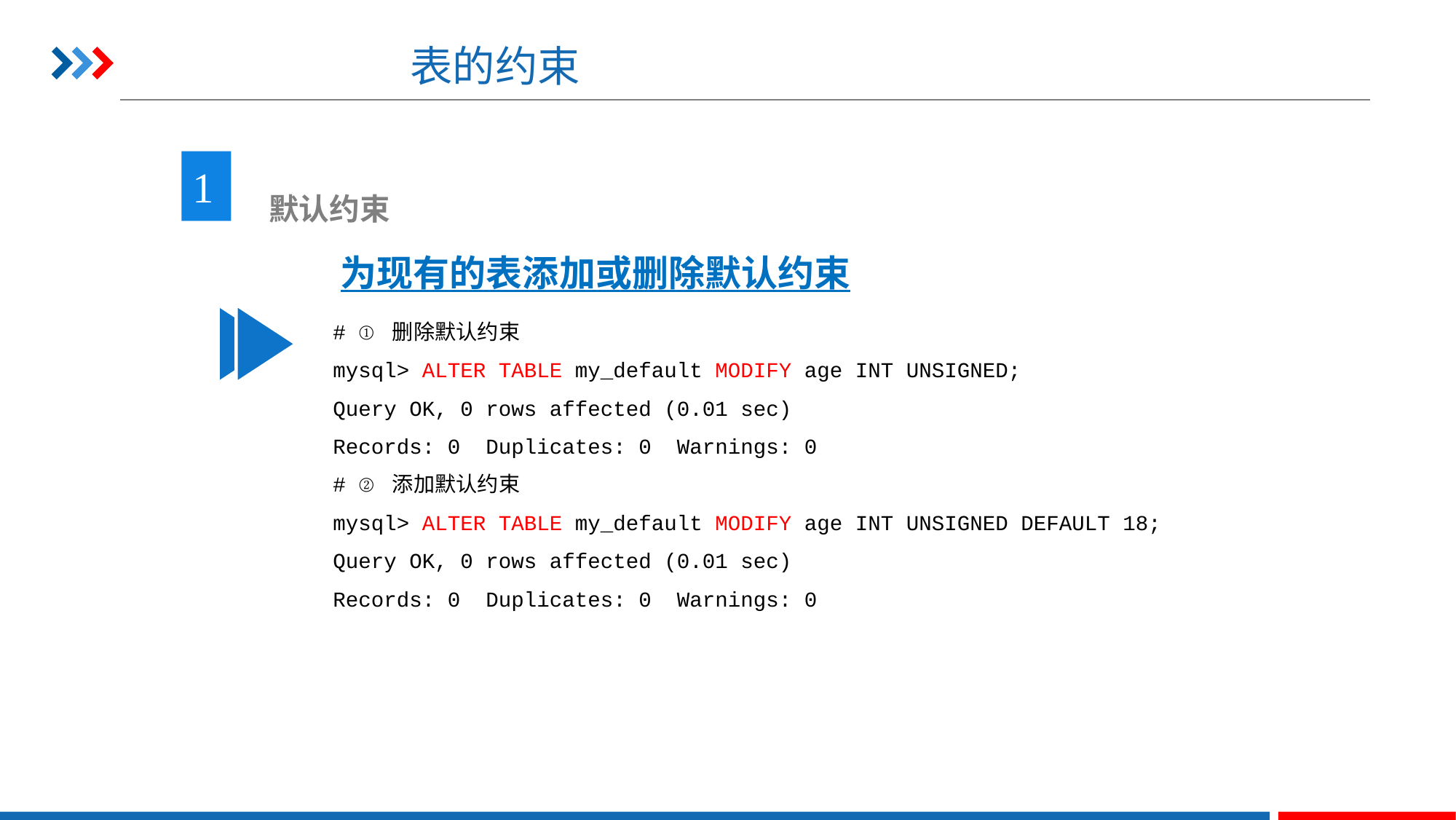

# 表的约束

1
  默认约束
为现有的表添加或删除默认约束
# ① 删除默认约束
mysql> ALTER TABLE my_default MODIFY age INT UNSIGNED;
Query OK, 0 rows affected (0.01 sec)
Records: 0  Duplicates: 0  Warnings: 0
# ② 添加默认约束
mysql> ALTER TABLE my_default MODIFY age INT UNSIGNED DEFAULT 18;
Query OK, 0 rows affected (0.01 sec)
Records: 0  Duplicates: 0  Warnings: 0